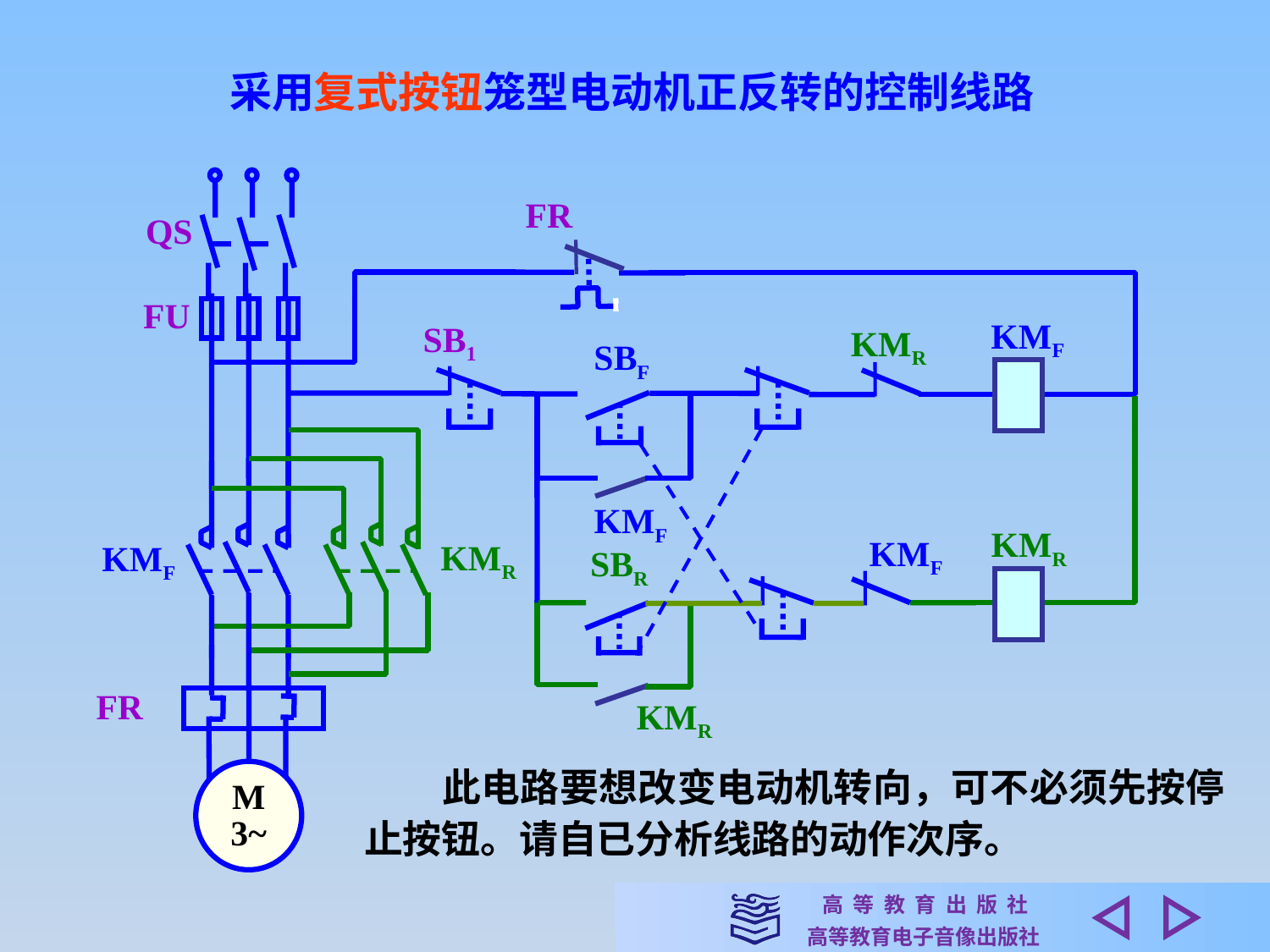

采用复式按钮笼型电动机正反转的控制线路

FR
QS

FU

KMF
SB1
KMR
SBF

KMF
KMR

KMF

KMR
KMF
SBR

FR

KMR

　　此电路要想改变电动机转向，可不必须先按停止按钮。请自已分析线路的动作次序。

M
3~